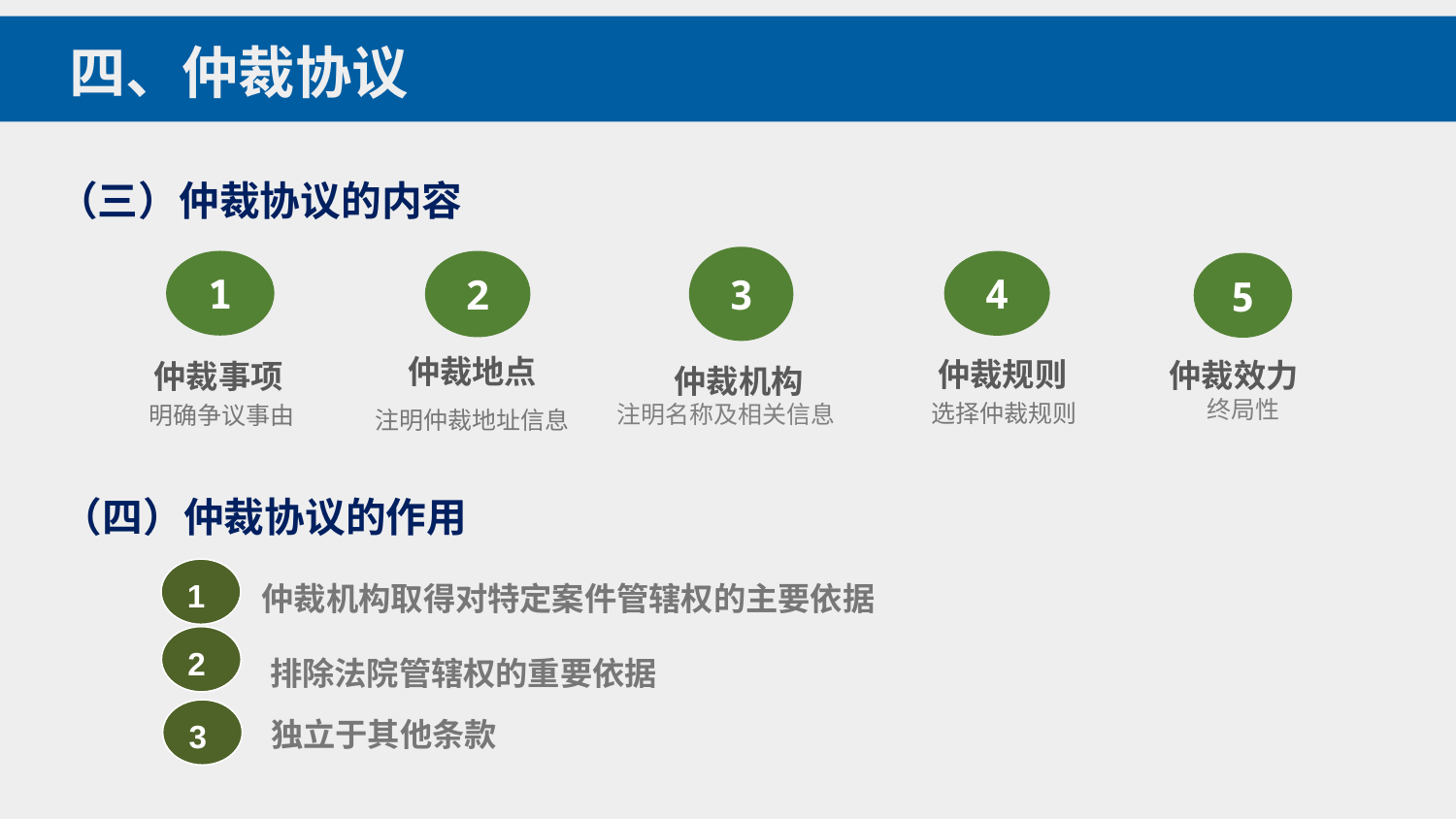

四、仲裁协议
（三）仲裁协议的内容
3
1
2
4
5
仲裁地点
注明仲裁地址信息
仲裁规则
     选择仲裁规则
仲裁事项
      明确争议事由
仲裁机构
注明名称及相关信息
仲裁效力
      终局性
（四）仲裁协议的作用
1
仲裁机构取得对特定案件管辖权的主要依据
2
排除法院管辖权的重要依据
3
独立于其他条款